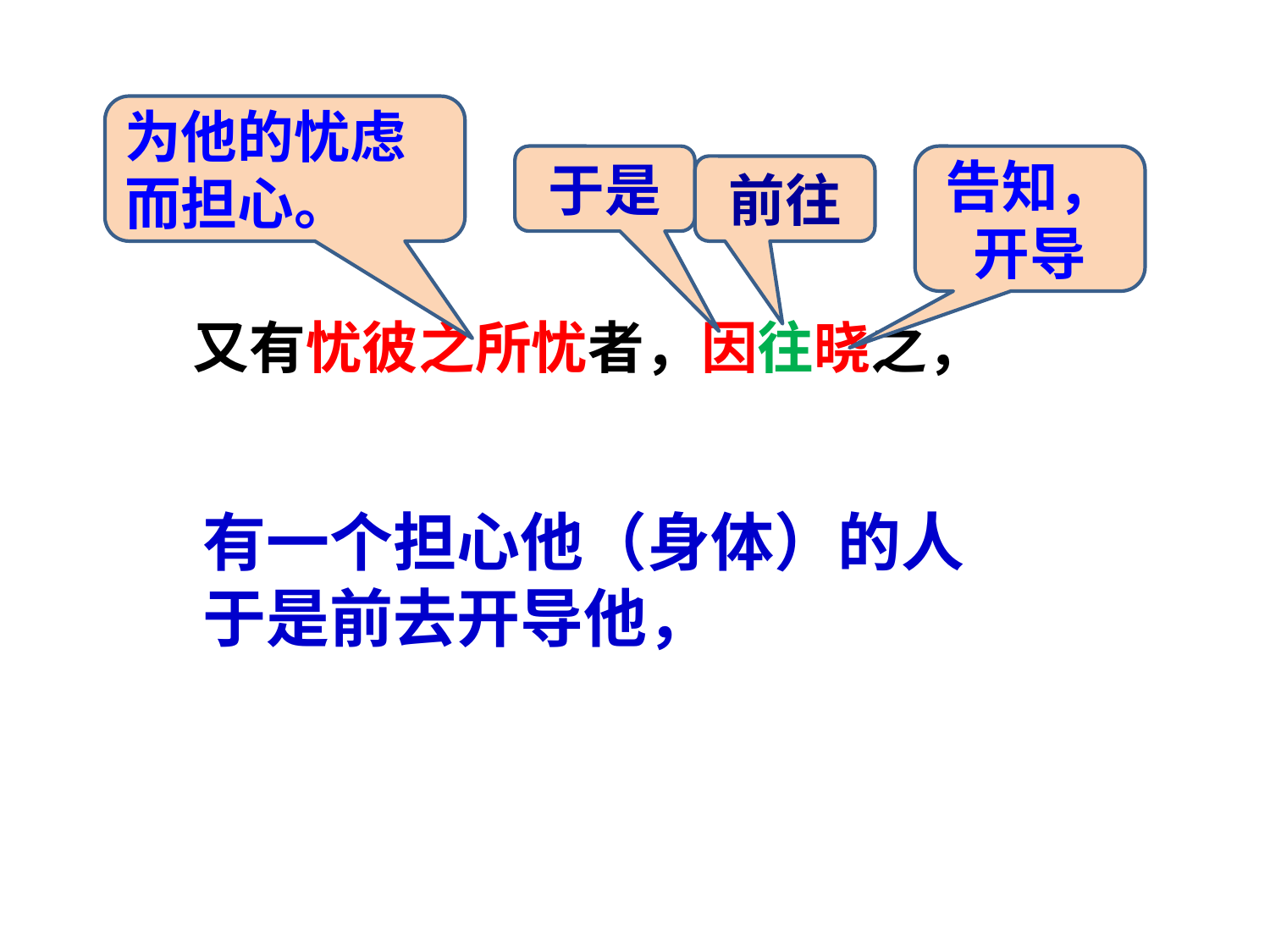

为他的忧虑而担心。
于是
告知，开导
前往
又有忧彼之所忧者，因往晓之，
有一个担心他（身体）的人
于是前去开导他，